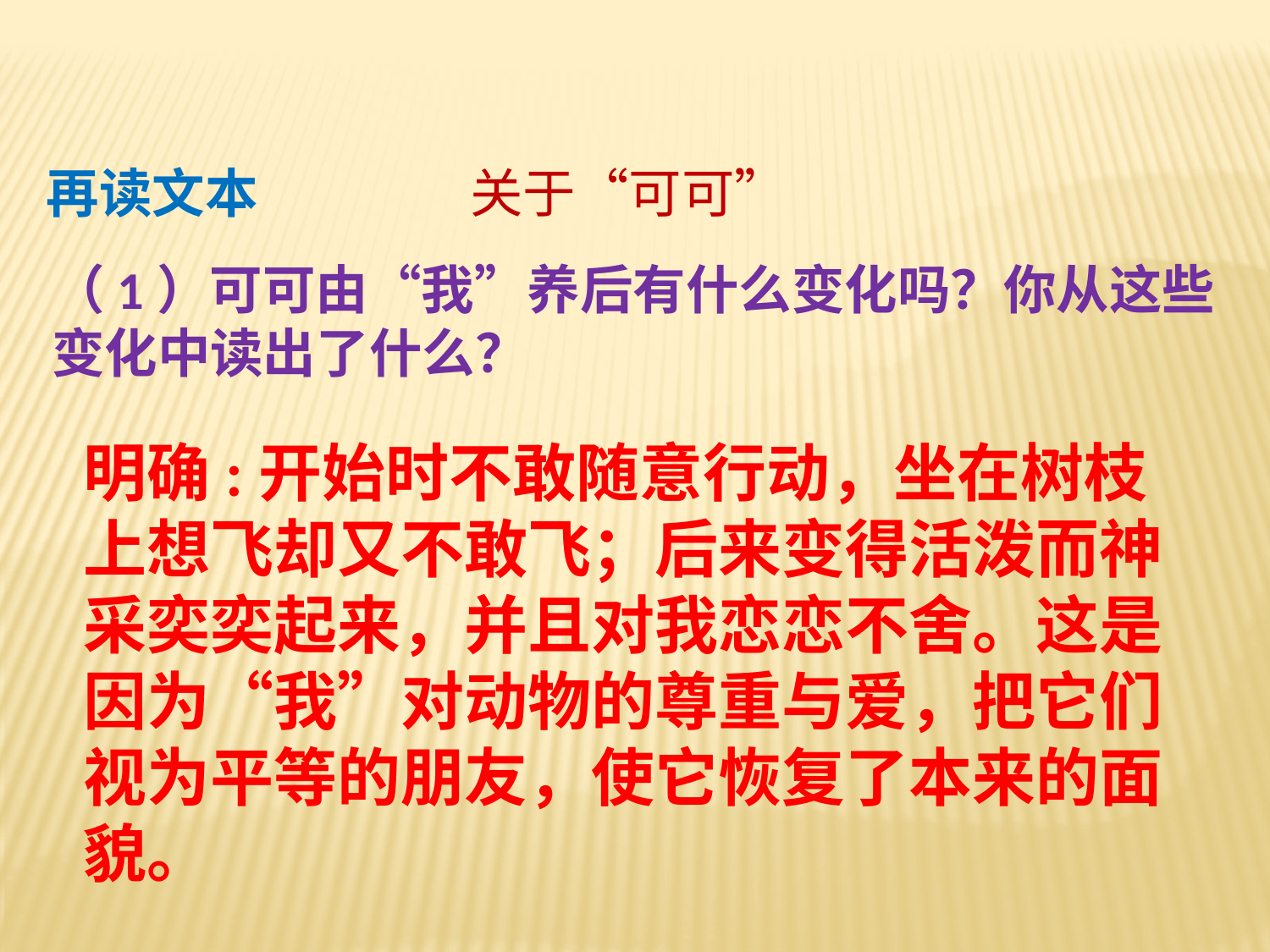

再读文本
关于“可可”
（1）可可由“我”养后有什么变化吗？你从这些变化中读出了什么？

明确:开始时不敢随意行动，坐在树枝上想飞却又不敢飞；后来变得活泼而神采奕奕起来，并且对我恋恋不舍。这是因为“我”对动物的尊重与爱，把它们视为平等的朋友，使它恢复了本来的面貌。